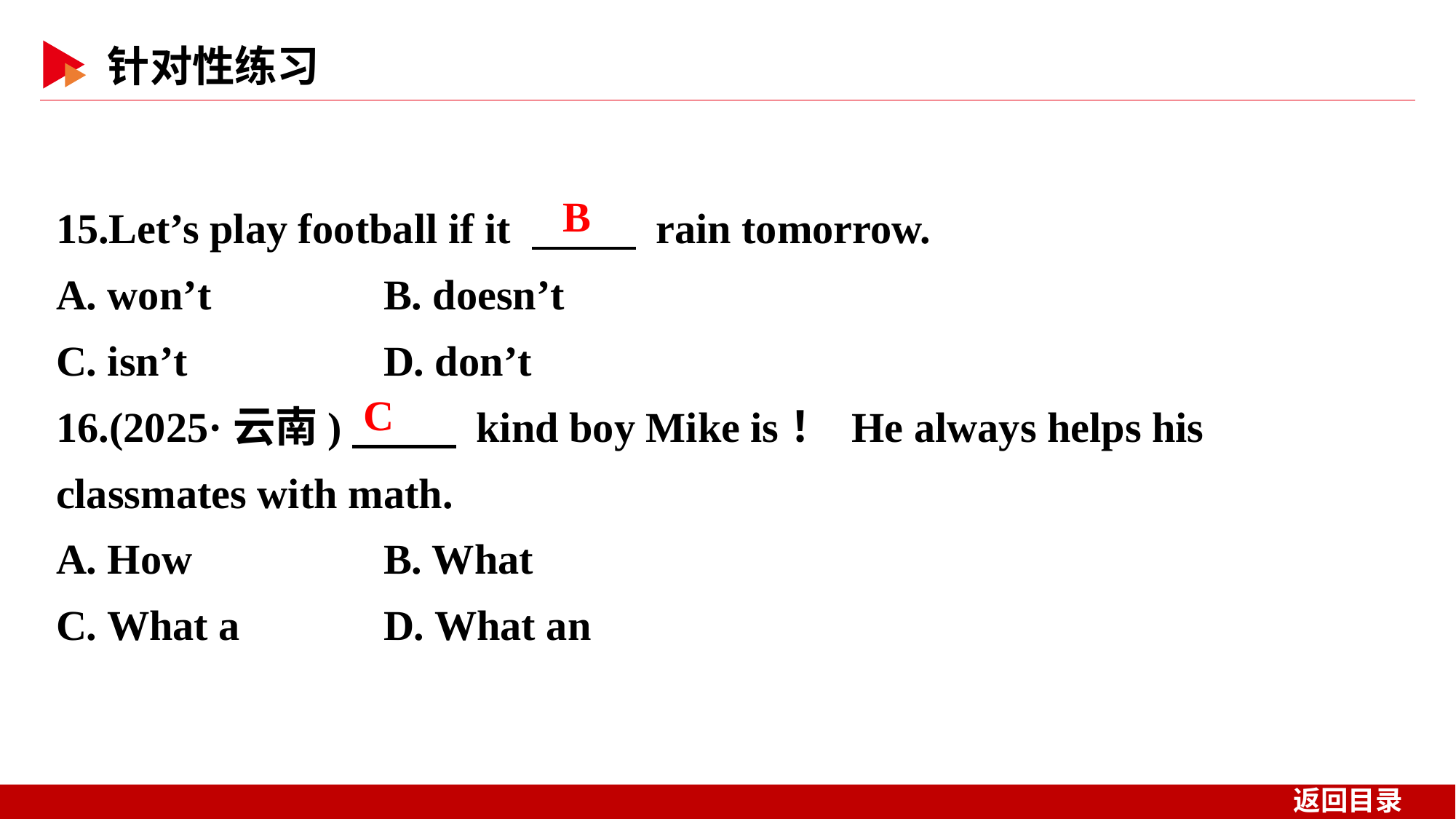

15.Let’s play football if it 　  　 rain tomorrow.
A. won’t           	B. doesn’t
C. isn’t                	D. don’t
16.(2025·云南)　  　 kind boy Mike is！ He always helps his classmates with math.
A. How                	B. What
C. What a        	D. What an
B
C